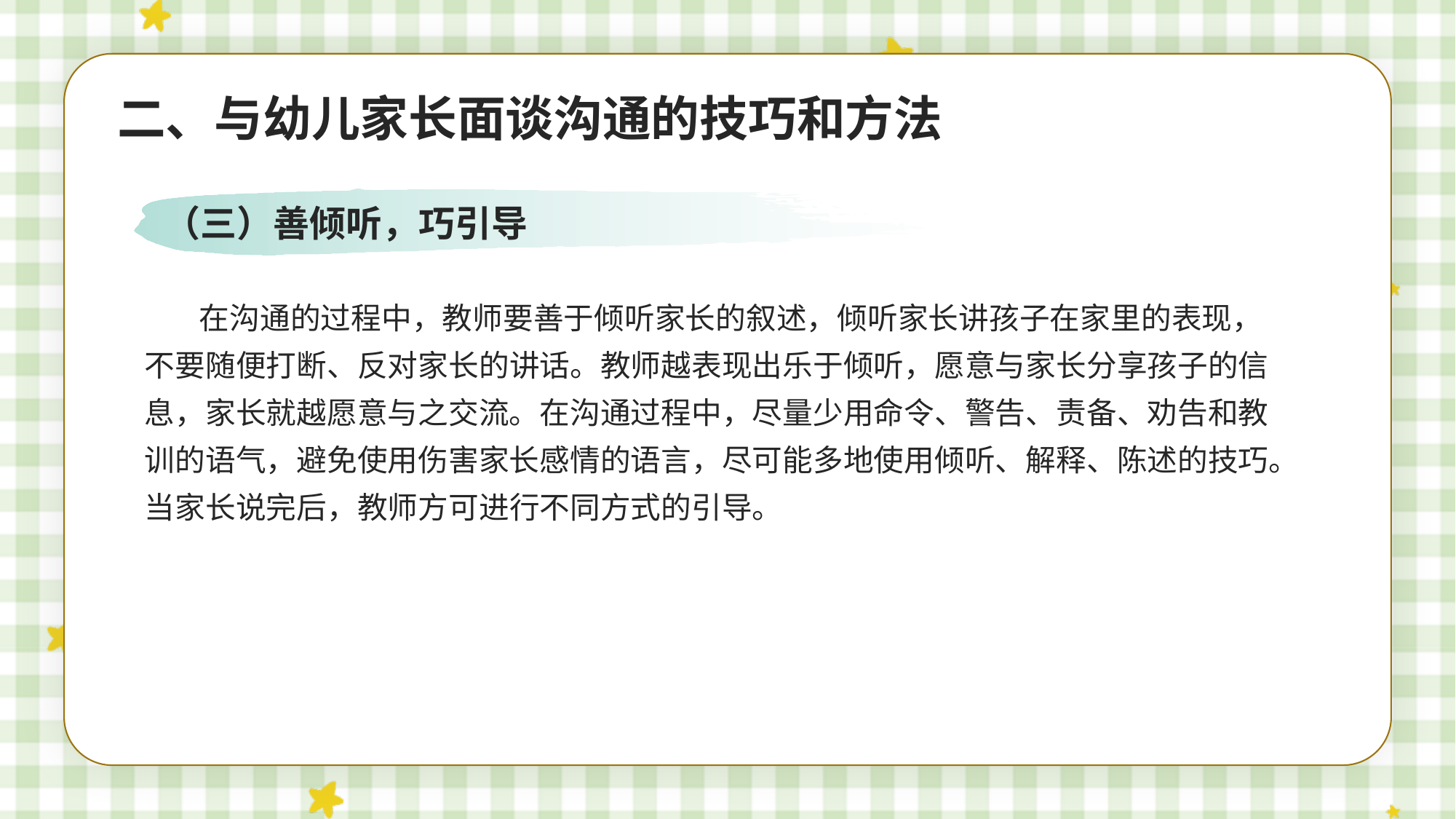

二、与幼儿家长面谈沟通的技巧和方法
（三）善倾听，巧引导
在沟通的过程中，教师要善于倾听家长的叙述，倾听家长讲孩子在家里的表现，不要随便打断、反对家长的讲话。教师越表现出乐于倾听，愿意与家长分享孩子的信息，家长就越愿意与之交流。在沟通过程中，尽量少用命令、警告、责备、劝告和教训的语气，避免使用伤害家长感情的语言，尽可能多地使用倾听、解释、陈述的技巧。当家长说完后，教师方可进行不同方式的引导。